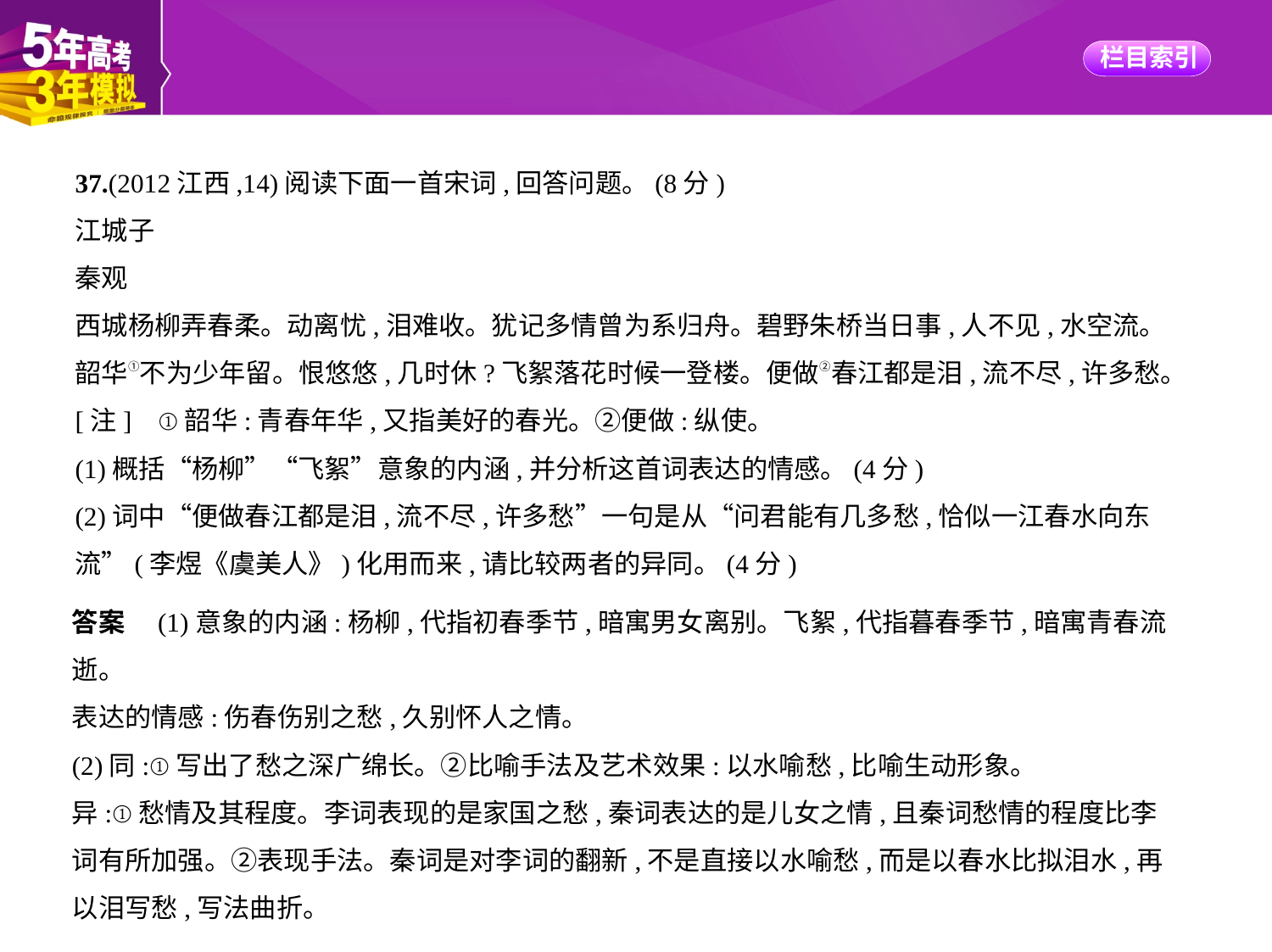

37.(2012江西,14)阅读下面一首宋词,回答问题。(8分)
江城子
秦观
西城杨柳弄春柔。动离忧,泪难收。犹记多情曾为系归舟。碧野朱桥当日事,人不见,水空流。
韶华①不为少年留。恨悠悠,几时休?飞絮落花时候一登楼。便做②春江都是泪,流不尽,许多愁。
[注]    ①韶华:青春年华,又指美好的春光。②便做:纵使。
(1)概括“杨柳”“飞絮”意象的内涵,并分析这首词表达的情感。(4分)
(2)词中“便做春江都是泪,流不尽,许多愁”一句是从“问君能有几多愁,恰似一江春水向东
流”(李煜《虞美人》)化用而来,请比较两者的异同。(4分)
答案　(1)意象的内涵:杨柳,代指初春季节,暗寓男女离别。飞絮,代指暮春季节,暗寓青春流逝。
表达的情感:伤春伤别之愁,久别怀人之情。
(2)同:①写出了愁之深广绵长。②比喻手法及艺术效果:以水喻愁,比喻生动形象。
异:①愁情及其程度。李词表现的是家国之愁,秦词表达的是儿女之情,且秦词愁情的程度比李
词有所加强。②表现手法。秦词是对李词的翻新,不是直接以水喻愁,而是以春水比拟泪水,再
以泪写愁,写法曲折。